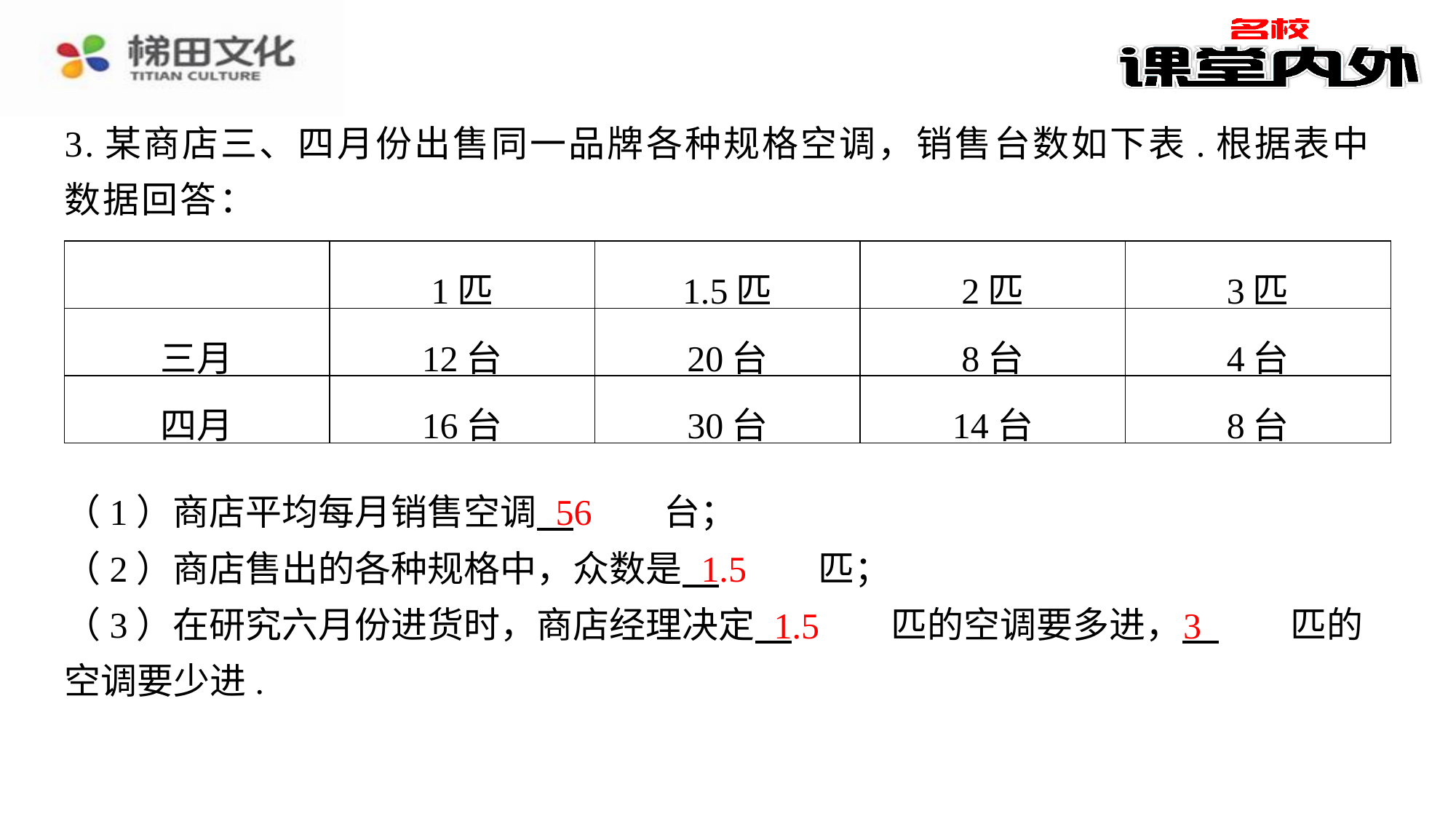

3.某商店三、四月份出售同一品牌各种规格空调，销售台数如下表.根据表中数据回答：
|  | 1匹 | 1.5匹 | 2匹 | 3匹 |
| --- | --- | --- | --- | --- |
| 三月 | 12台 | 20台 | 8台 | 4台 |
| 四月 | 16台 | 30台 | 14台 | 8台 |
56
（1）商店平均每月销售空调 　56　⁠台；
（2）商店售出的各种规格中，众数是 　1.5　⁠匹；
（3）在研究六月份进货时，商店经理决定 　1.5　⁠匹的空调要多进， 　3　⁠匹的空调要少进.
1.5
1.5
3